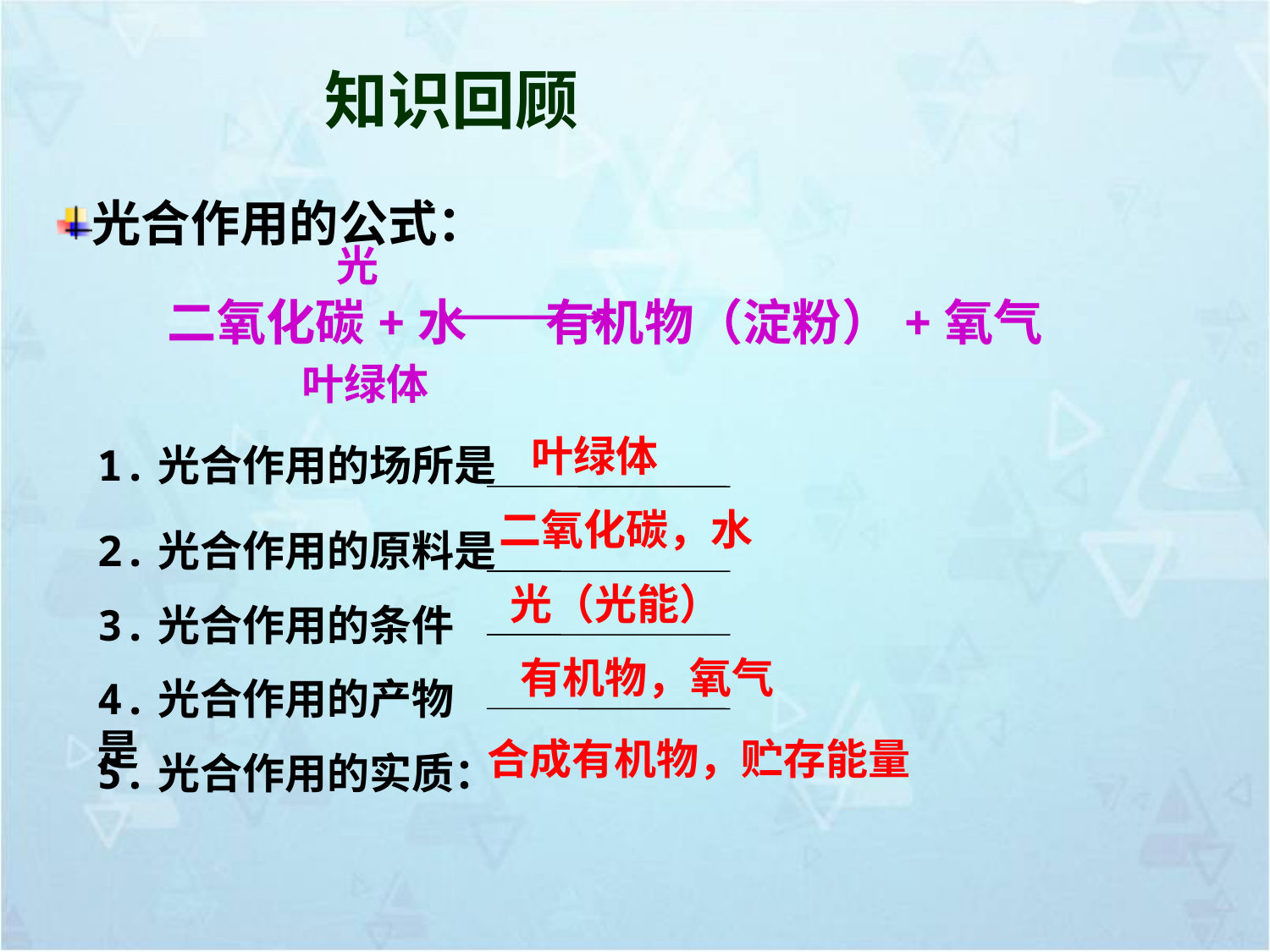

知识回顾
光合作用的公式：
              光
二氧化碳+水       有机物（淀粉）+氧气
            叶绿体

叶绿体
1.光合作用的场所是

二氧化碳，水
2.光合作用的原料是

光（光能）
3.光合作用的条件

有机物，氧气
4.光合作用的产物是

合成有机物，贮存能量
5.光合作用的实质：